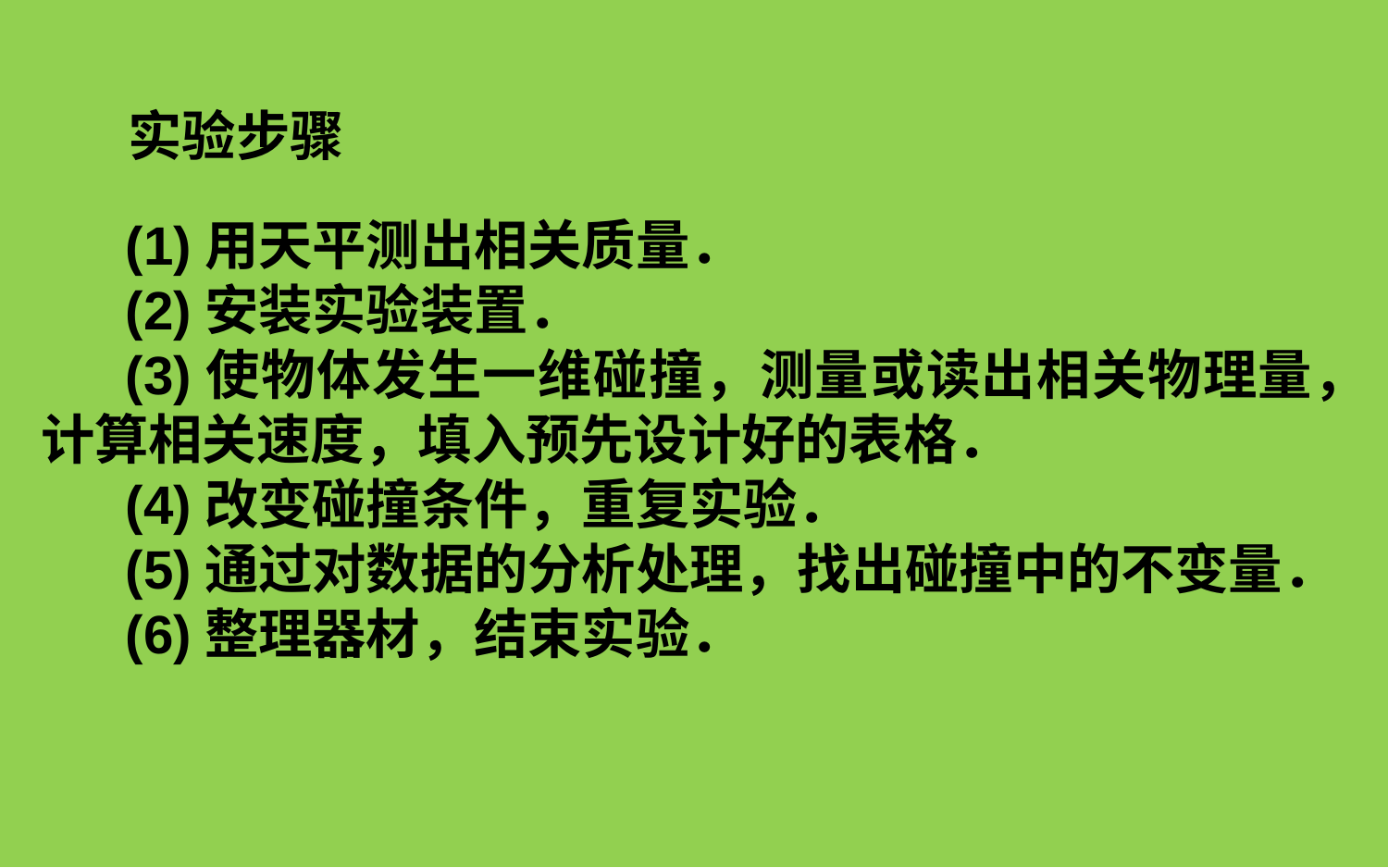

实验步骤
(1)用天平测出相关质量．
(2)安装实验装置．
(3)使物体发生一维碰撞，测量或读出相关物理量，计算相关速度，填入预先设计好的表格．
(4)改变碰撞条件，重复实验．
(5)通过对数据的分析处理，找出碰撞中的不变量．
(6)整理器材，结束实验．